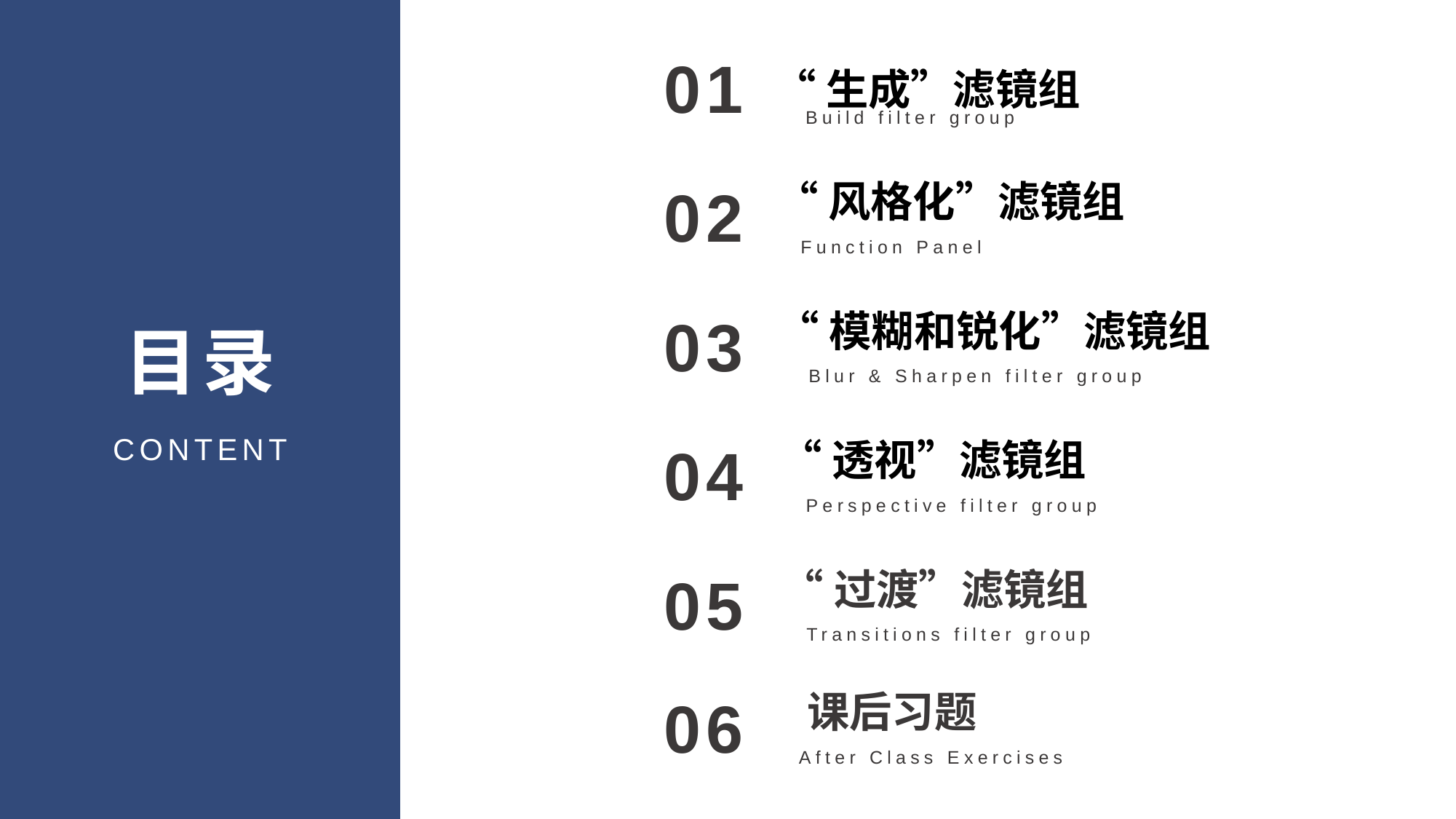

“生成”滤镜组
01
Build filter group
“风格化”滤镜组
02
Function Panel
“模糊和锐化”滤镜组
03
目录
Blur & Sharpen filter group
CONTENT
“透视”滤镜组
04
Perspective filter group
“过渡”滤镜组
05
Transitions filter group
课后习题
06
After Class Exercises